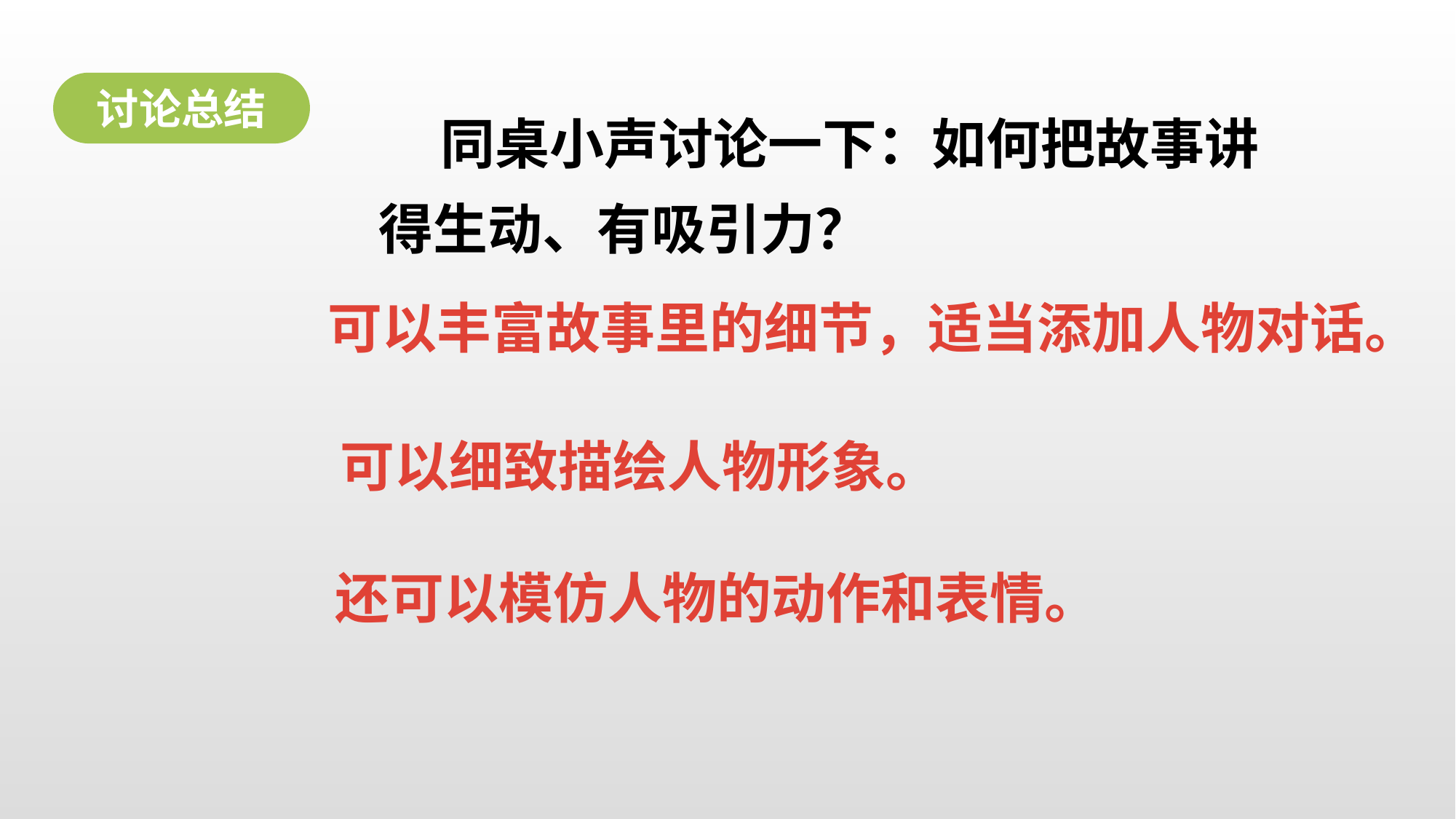

讨论总结
    同桌小声讨论一下：如何把故事讲
得生动、有吸引力？
可以丰富故事里的细节，适当添加人物对话。
可以细致描绘人物形象。
还可以模仿人物的动作和表情。